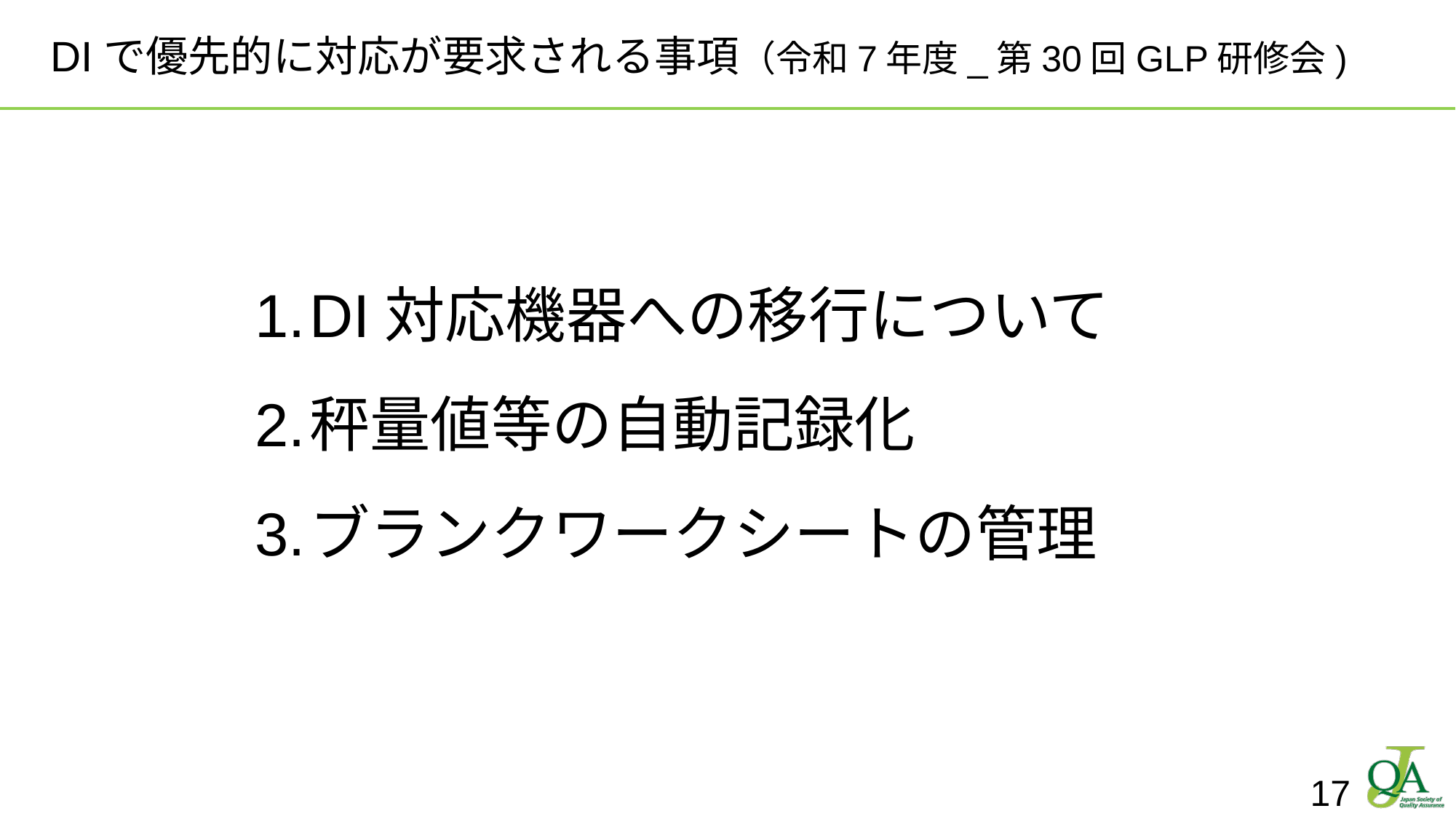

# DIで優先的に対応が要求される事項（令和7年度_第30回GLP研修会)
DI対応機器への移行について
秤量値等の自動記録化
ブランクワークシートの管理